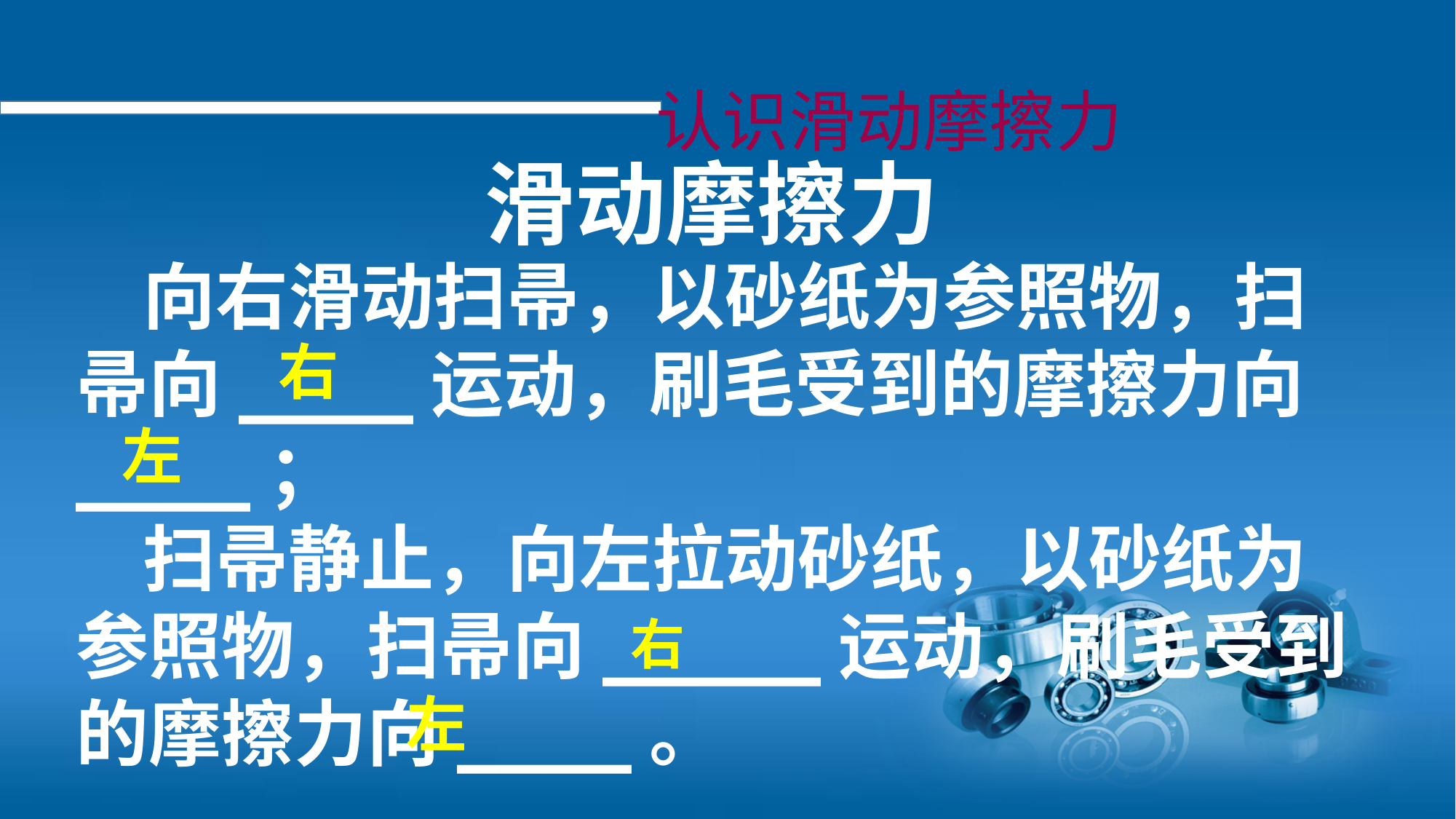

认识滑动摩擦力

滑动摩擦力

   向右滑动扫帚，以砂纸为参照物，扫帚向____运动，刷毛受到的摩擦力向____；
   扫帚静止，向左拉动砂纸，以砂纸为参照物，扫帚向_____运动，刷毛受到的摩擦力向____。

右
左
右
左